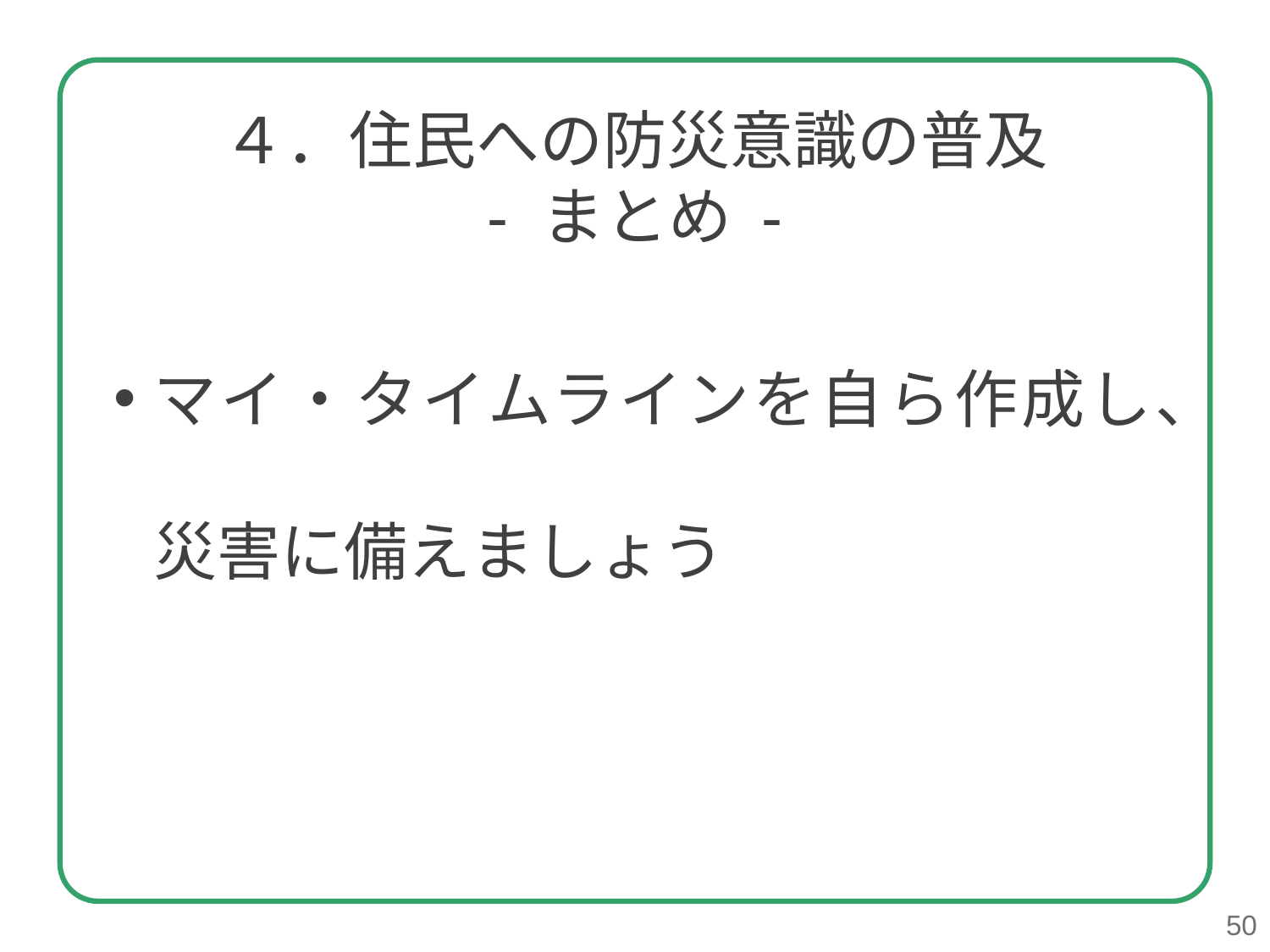

４．住民への防災意識の普及
- まとめ -
マイ・タイムラインを自ら作成し、
災害に備えましょう
50